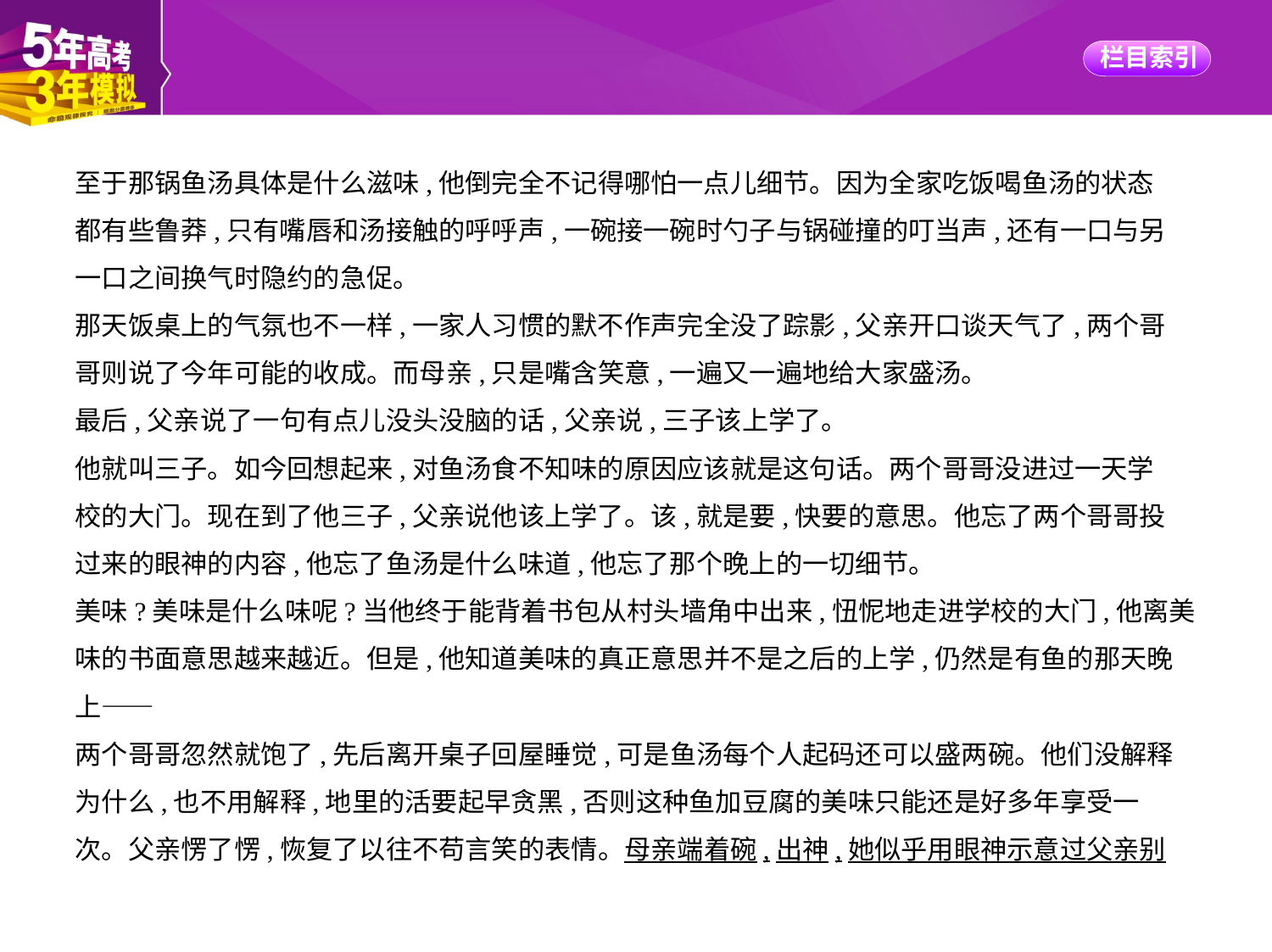

至于那锅鱼汤具体是什么滋味,他倒完全不记得哪怕一点儿细节。因为全家吃饭喝鱼汤的状态
都有些鲁莽,只有嘴唇和汤接触的呼呼声,一碗接一碗时勺子与锅碰撞的叮当声,还有一口与另
一口之间换气时隐约的急促。
那天饭桌上的气氛也不一样,一家人习惯的默不作声完全没了踪影,父亲开口谈天气了,两个哥
哥则说了今年可能的收成。而母亲,只是嘴含笑意,一遍又一遍地给大家盛汤。
最后,父亲说了一句有点儿没头没脑的话,父亲说,三子该上学了。
他就叫三子。如今回想起来,对鱼汤食不知味的原因应该就是这句话。两个哥哥没进过一天学
校的大门。现在到了他三子,父亲说他该上学了。该,就是要,快要的意思。他忘了两个哥哥投
过来的眼神的内容,他忘了鱼汤是什么味道,他忘了那个晚上的一切细节。
美味?美味是什么味呢?当他终于能背着书包从村头墙角中出来,忸怩地走进学校的大门,他离美
味的书面意思越来越近。但是,他知道美味的真正意思并不是之后的上学,仍然是有鱼的那天晚
上——
两个哥哥忽然就饱了,先后离开桌子回屋睡觉,可是鱼汤每个人起码还可以盛两碗。他们没解释
为什么,也不用解释,地里的活要起早贪黑,否则这种鱼加豆腐的美味只能还是好多年享受一
次。父亲愣了愣,恢复了以往不苟言笑的表情。母亲端着碗,出神,她似乎用眼神示意过父亲别